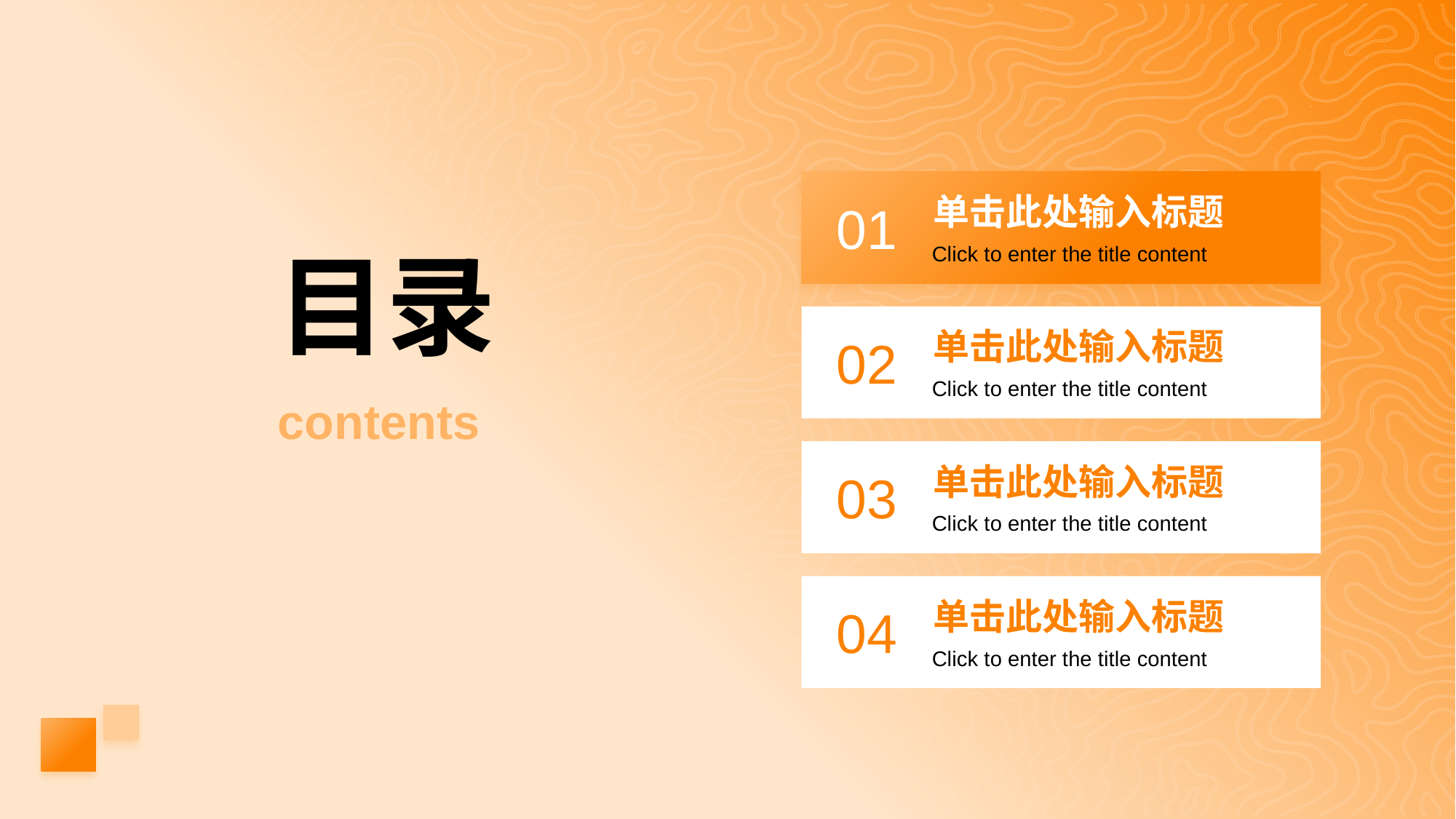

单击此处输入标题
Click to enter the title content
01
目录

单击此处输入标题
Click to enter the title content
02
contents

单击此处输入标题
Click to enter the title content
03

单击此处输入标题
Click to enter the title content
04